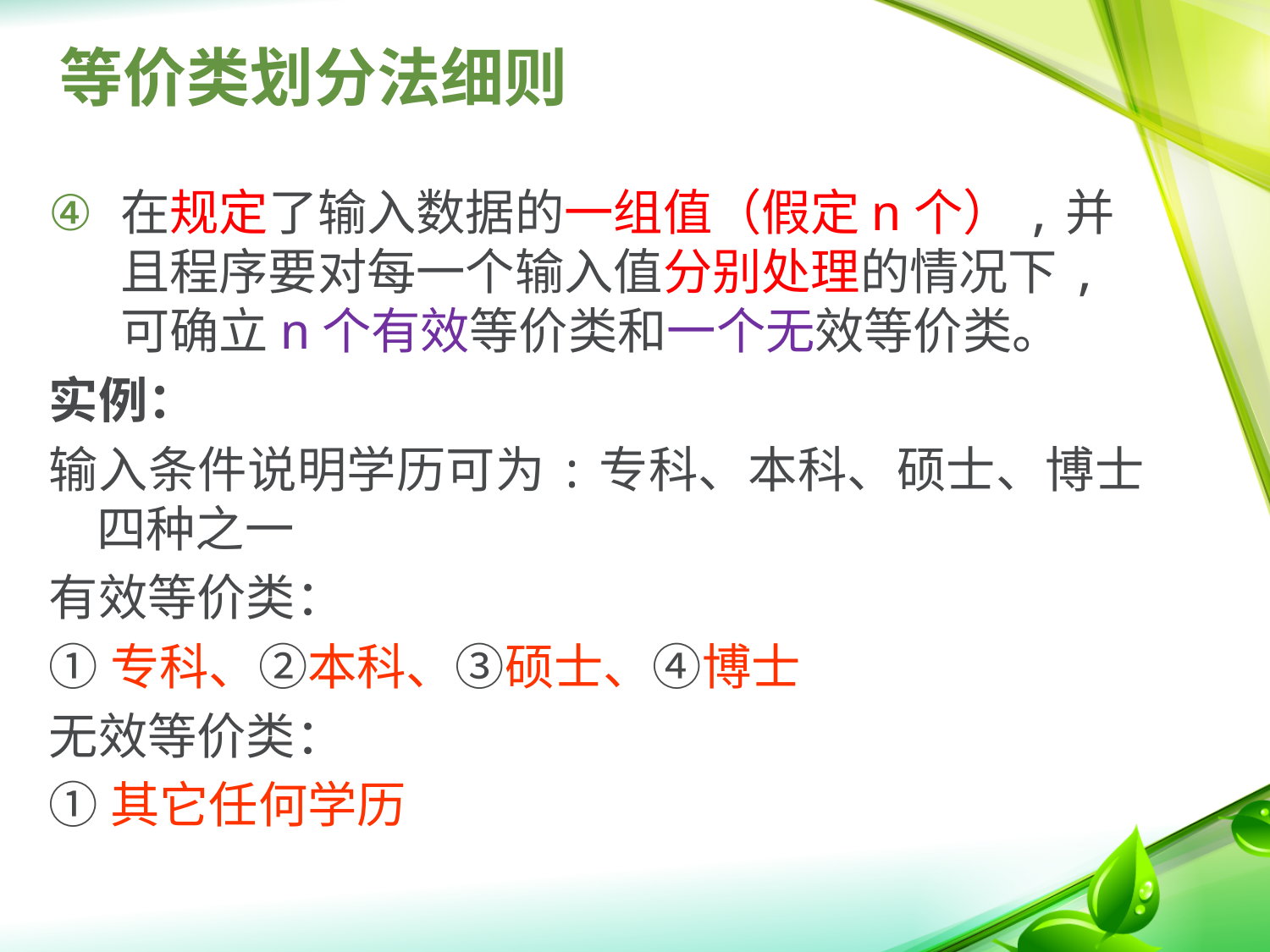

# 等价类划分法细则
在规定了输入数据的一组值（假定n个）,并且程序要对每一个输入值分别处理的情况下,可确立n个有效等价类和一个无效等价类。
实例：
输入条件说明学历可为:专科、本科、硕士、博士四种之一
有效等价类：
①专科、②本科、③硕士、④博士
无效等价类：
①其它任何学历